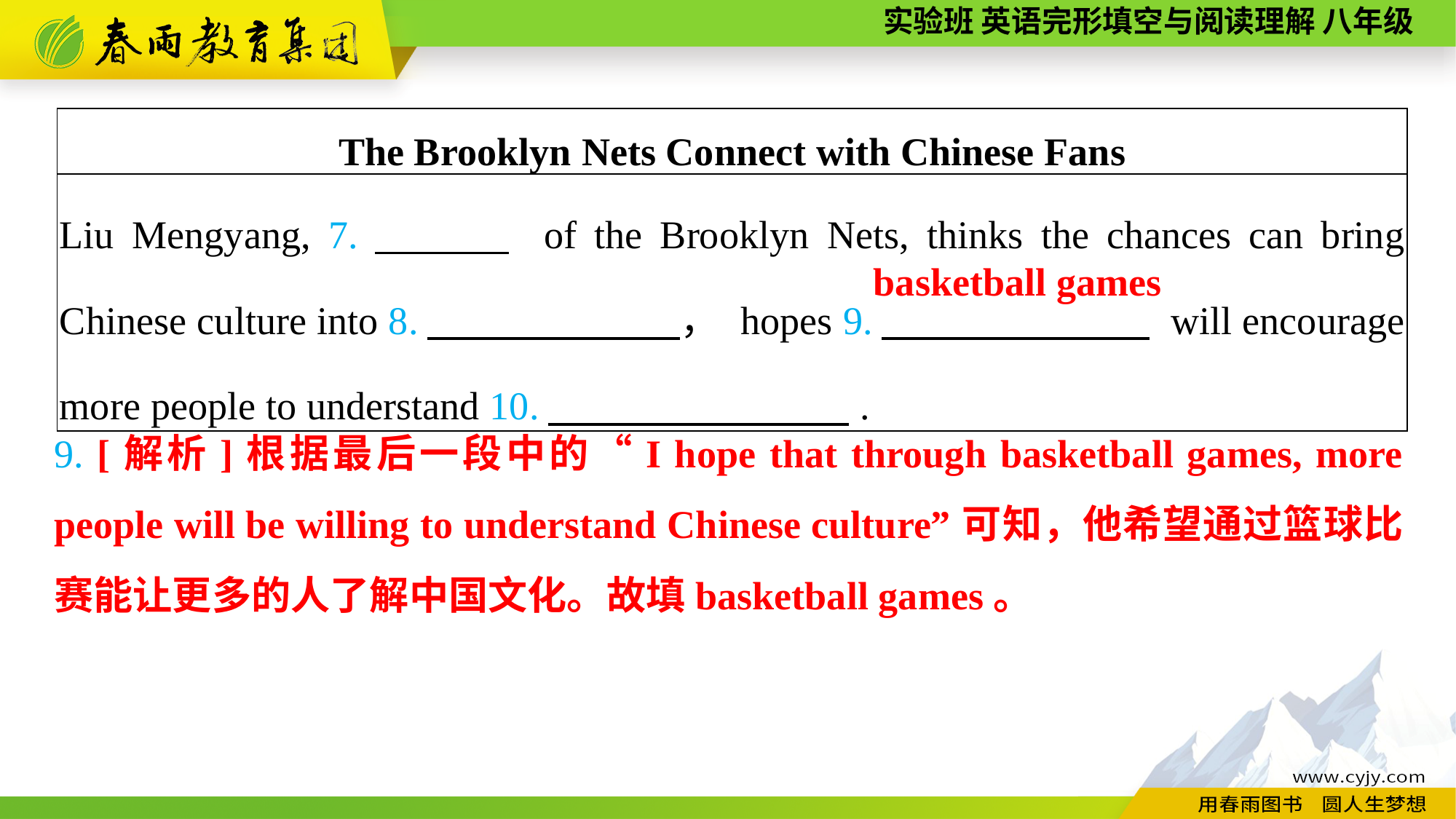

| The Brooklyn Nets Connect with Chinese Fans |
| --- |
| Liu Mengyang, 7.　　　 of the Brooklyn Nets, thinks the chances can bring Chinese culture into 8.　 　　　， hopes 9.　　　 will encourage more people to understand 10.　　 　　. |
basketball games
9. [解析]根据最后一段中的“I hope that through basketball games, more people will be willing to understand Chinese culture”可知，他希望通过篮球比赛能让更多的人了解中国文化。故填basketball games。